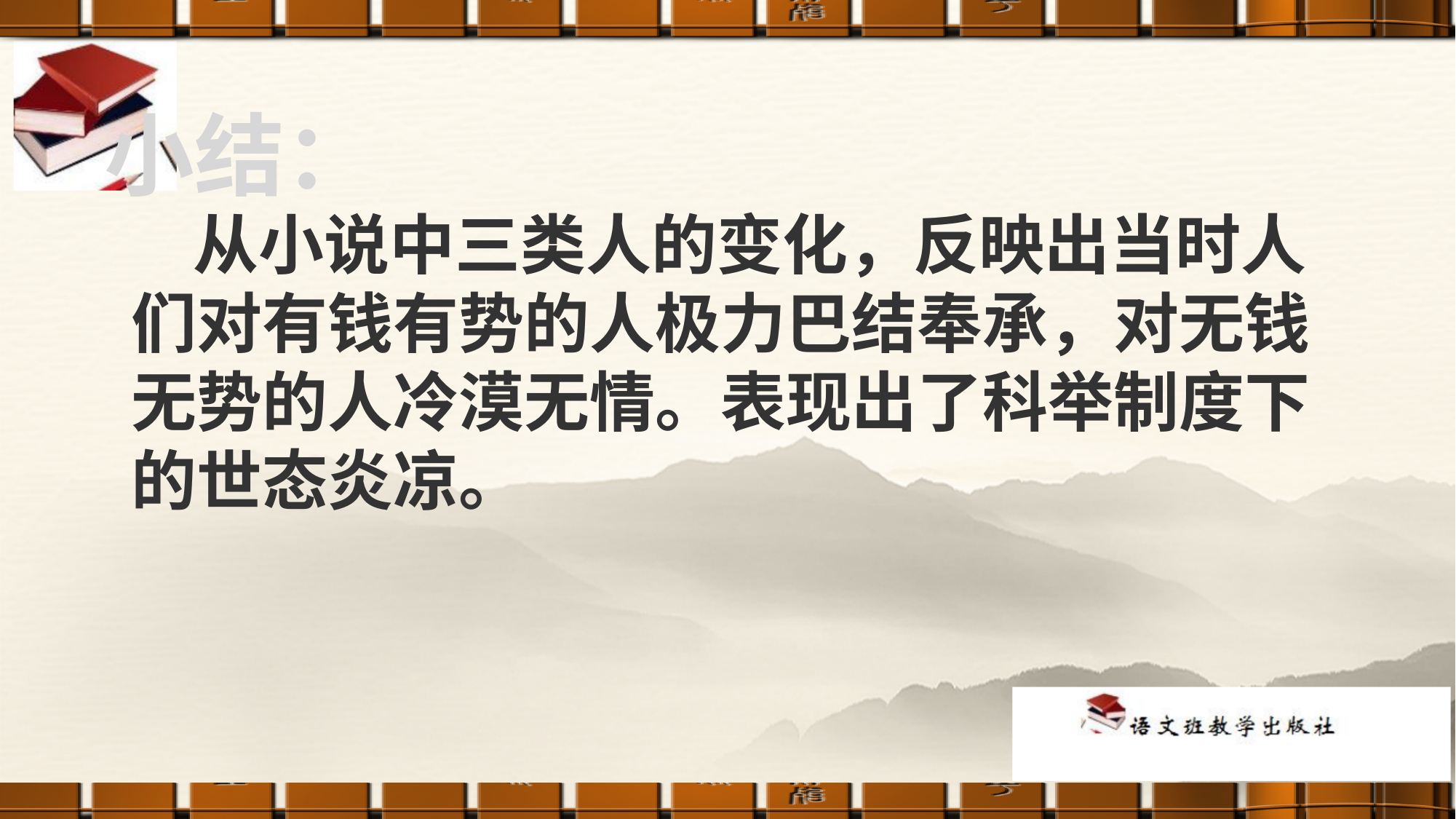

小结：
         从小说中三类人的变化，反映出当时人们对有钱有势的人极力巴结奉承，对无钱无势的人冷漠无情。表现出了科举制度下的世态炎凉。